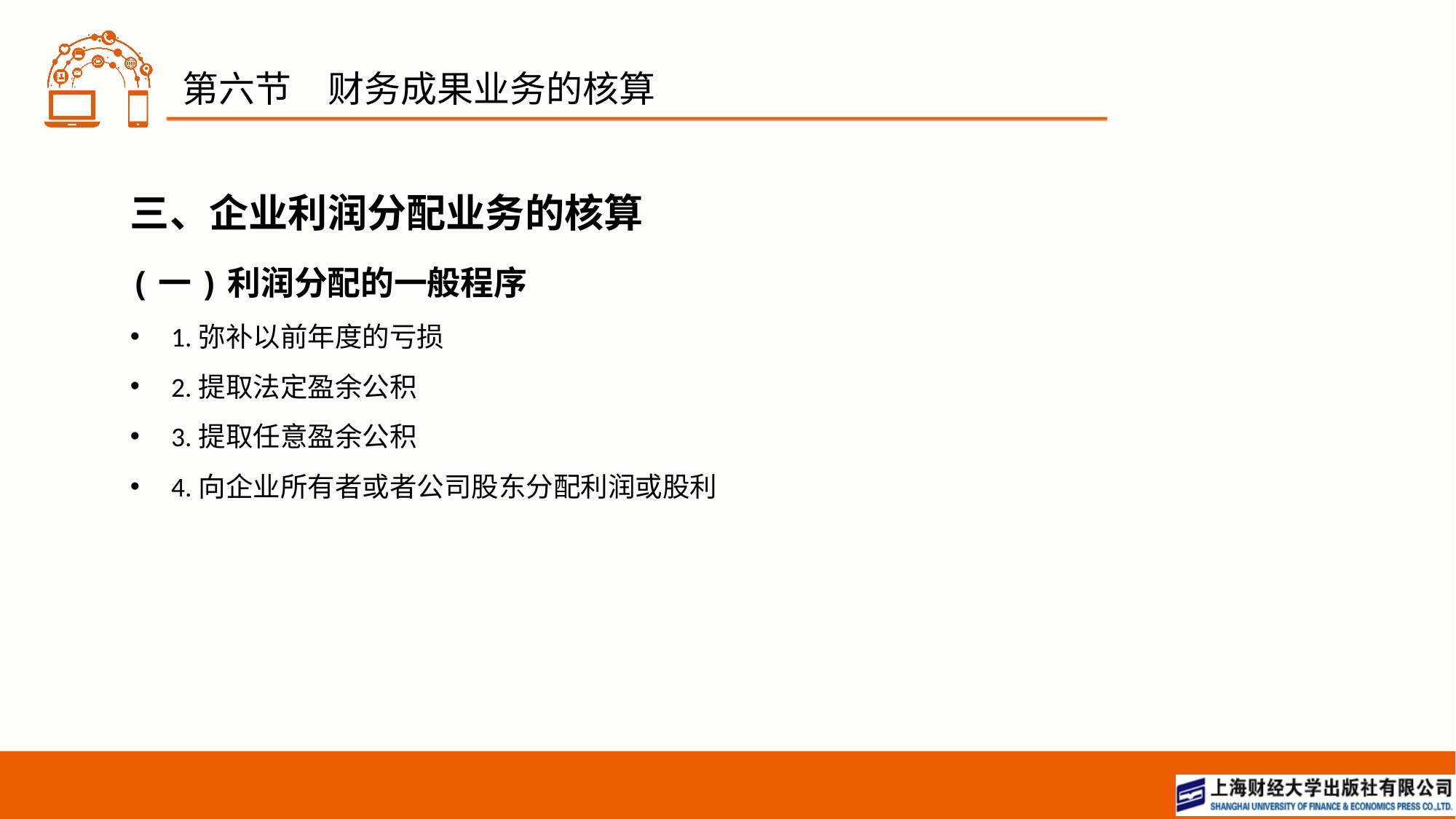

# 第六节　财务成果业务的核算
三、企业利润分配业务的核算
(一)利润分配的一般程序
1.弥补以前年度的亏损
2.提取法定盈余公积
3.提取任意盈余公积
4.向企业所有者或者公司股东分配利润或股利